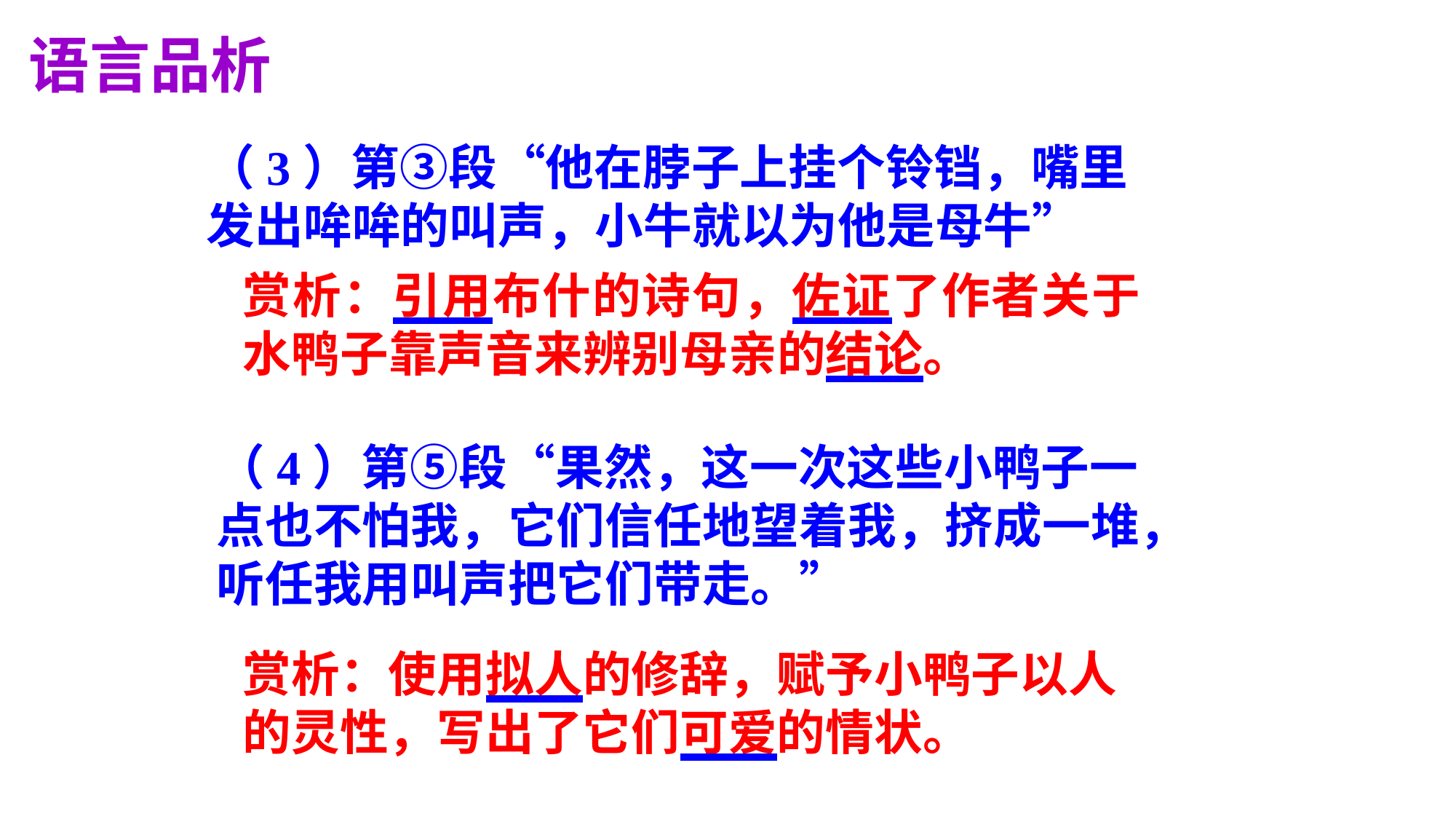

语言品析
（3）第③段“他在脖子上挂个铃铛，嘴里发出哞哞的叫声，小牛就以为他是母牛”
赏析：引用布什的诗句，佐证了作者关于水鸭子靠声音来辨别母亲的结论。
（4）第⑤段“果然，这一次这些小鸭子一点也不怕我，它们信任地望着我，挤成一堆，听任我用叫声把它们带走。”
赏析：使用拟人的修辞，赋予小鸭子以人的灵性，写出了它们可爱的情状。